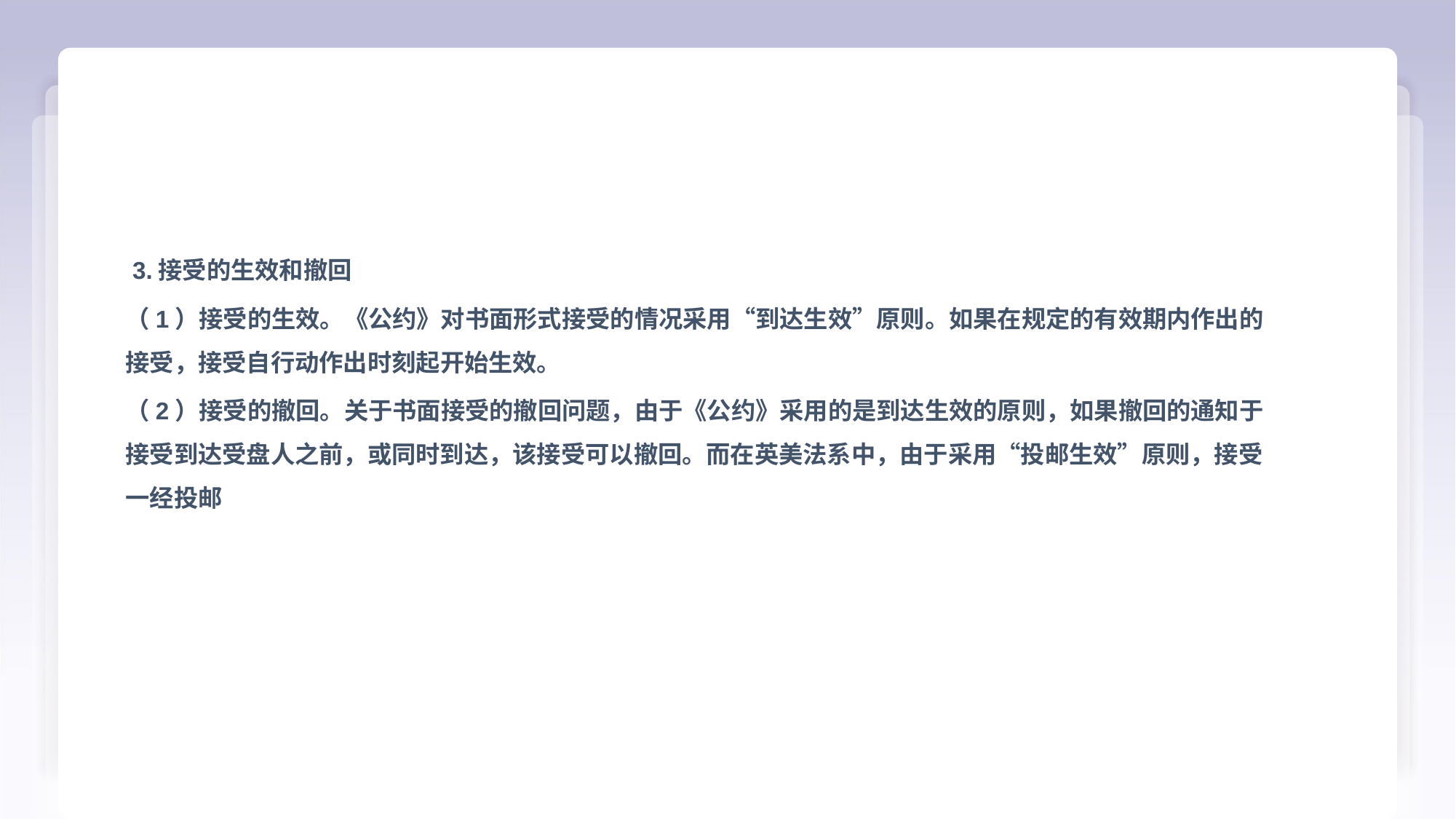

3.接受的生效和撤回
（1）接受的生效。《公约》对书面形式接受的情况采用“到达生效”原则。如果在规定的有效期内作出的接受，接受自行动作出时刻起开始生效。
（2）接受的撤回。关于书面接受的撤回问题，由于《公约》采用的是到达生效的原则，如果撤回的通知于接受到达受盘人之前，或同时到达，该接受可以撤回。而在英美法系中，由于采用“投邮生效”原则，接受一经投邮